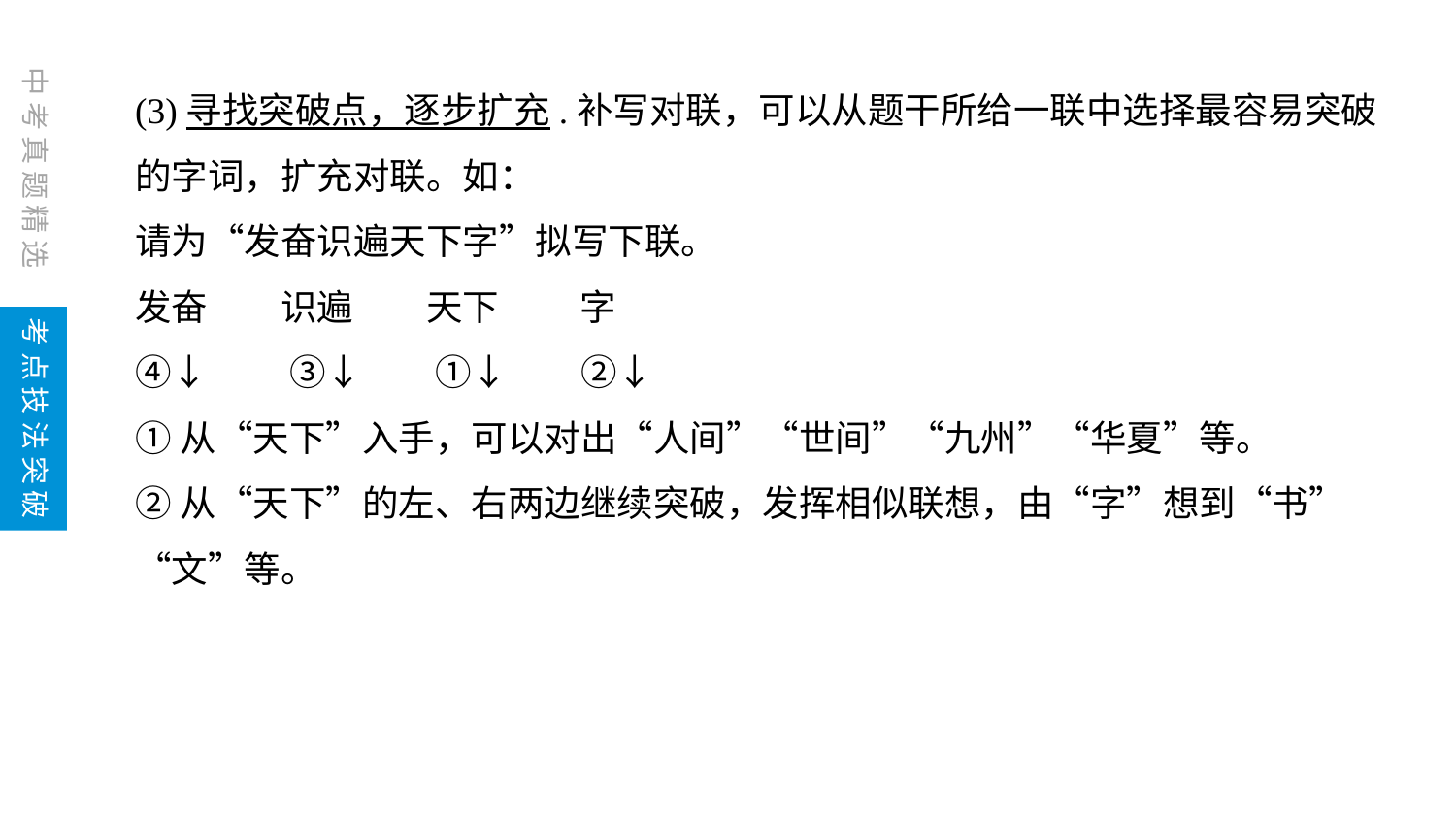

(3)寻找突破点，逐步扩充.补写对联，可以从题干所给一联中选择最容易突破的字词，扩充对联。如：
请为“发奋识遍天下字”拟写下联。
发奋　　识遍　　天下　 　字
④↓　　③↓　　①↓　　②↓
①从“天下”入手，可以对出“人间”“世间”“九州”“华夏”等。
②从“天下”的左、右两边继续突破，发挥相似联想，由“字”想到“书”“文”等。